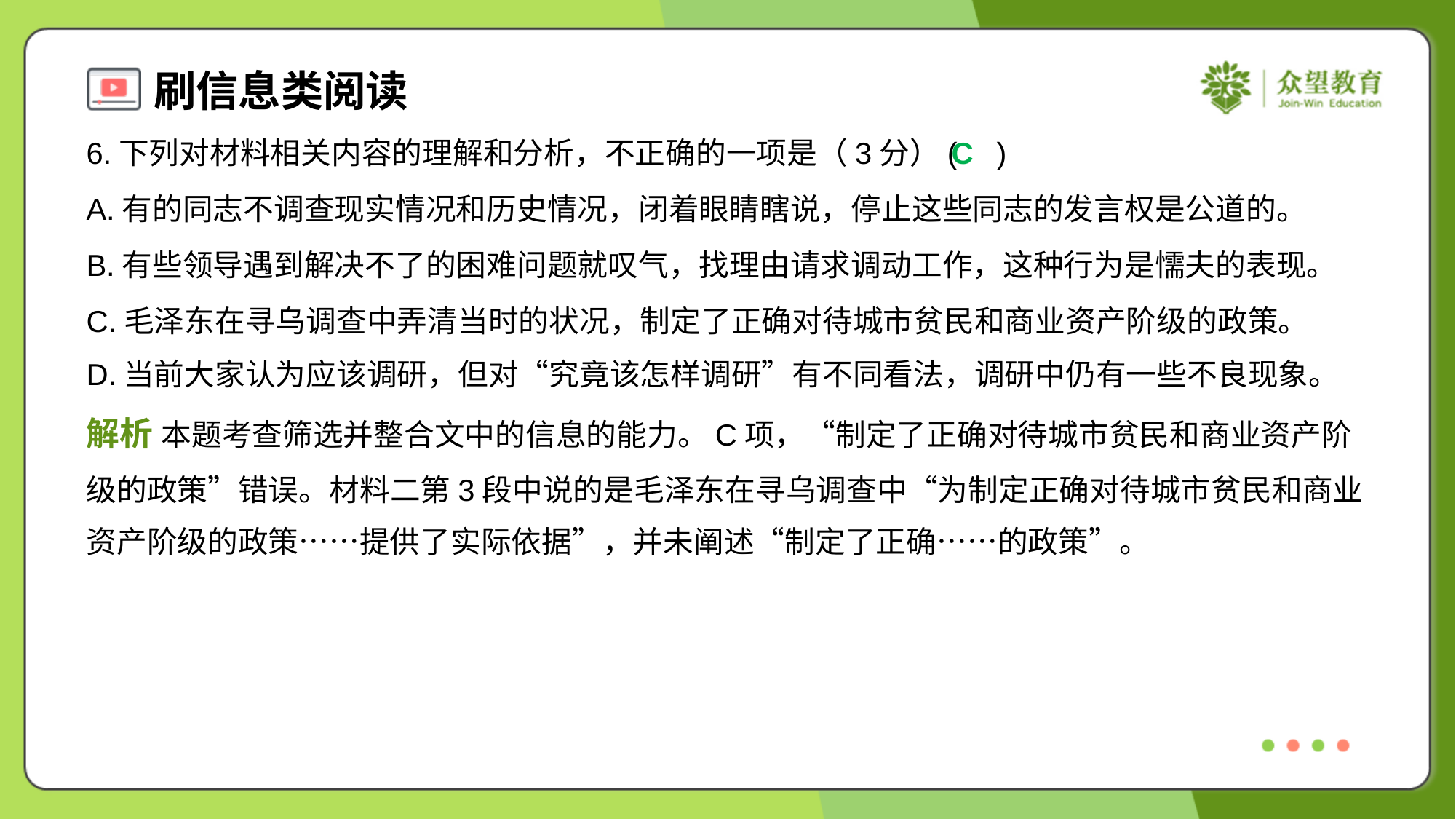

6.下列对材料相关内容的理解和分析，不正确的一项是（3分）(     )
C
A.有的同志不调查现实情况和历史情况，闭着眼睛瞎说，停止这些同志的发言权是公道的。
B.有些领导遇到解决不了的困难问题就叹气，找理由请求调动工作，这种行为是懦夫的表现。
C.毛泽东在寻乌调查中弄清当时的状况，制定了正确对待城市贫民和商业资产阶级的政策。
D.当前大家认为应该调研，但对“究竟该怎样调研”有不同看法，调研中仍有一些不良现象。
解析 本题考查筛选并整合文中的信息的能力。C项，“制定了正确对待城市贫民和商业资产阶
级的政策”错误。材料二第3段中说的是毛泽东在寻乌调查中“为制定正确对待城市贫民和商业
资产阶级的政策……提供了实际依据”，并未阐述“制定了正确……的政策”。